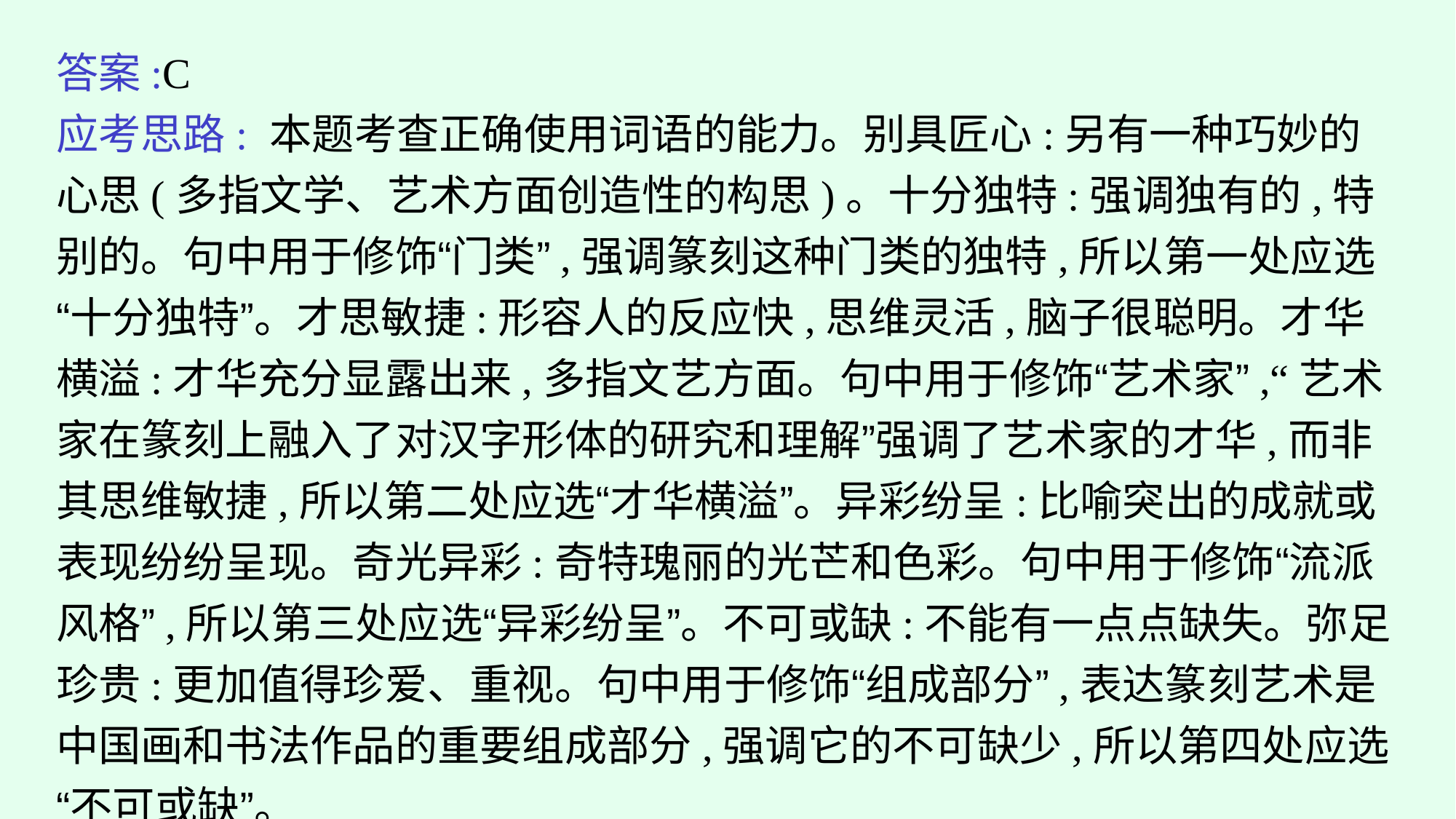

答案:C
应考思路: 本题考查正确使用词语的能力。别具匠心:另有一种巧妙的心思(多指文学、艺术方面创造性的构思)。十分独特:强调独有的,特别的。句中用于修饰“门类”,强调篆刻这种门类的独特,所以第一处应选“十分独特”。才思敏捷:形容人的反应快,思维灵活,脑子很聪明。才华横溢:才华充分显露出来,多指文艺方面。句中用于修饰“艺术家”,“艺术家在篆刻上融入了对汉字形体的研究和理解”强调了艺术家的才华,而非其思维敏捷,所以第二处应选“才华横溢”。异彩纷呈:比喻突出的成就或表现纷纷呈现。奇光异彩:奇特瑰丽的光芒和色彩。句中用于修饰“流派风格”,所以第三处应选“异彩纷呈”。不可或缺:不能有一点点缺失。弥足珍贵:更加值得珍爱、重视。句中用于修饰“组成部分”,表达篆刻艺术是中国画和书法作品的重要组成部分,强调它的不可缺少,所以第四处应选“不可或缺”。